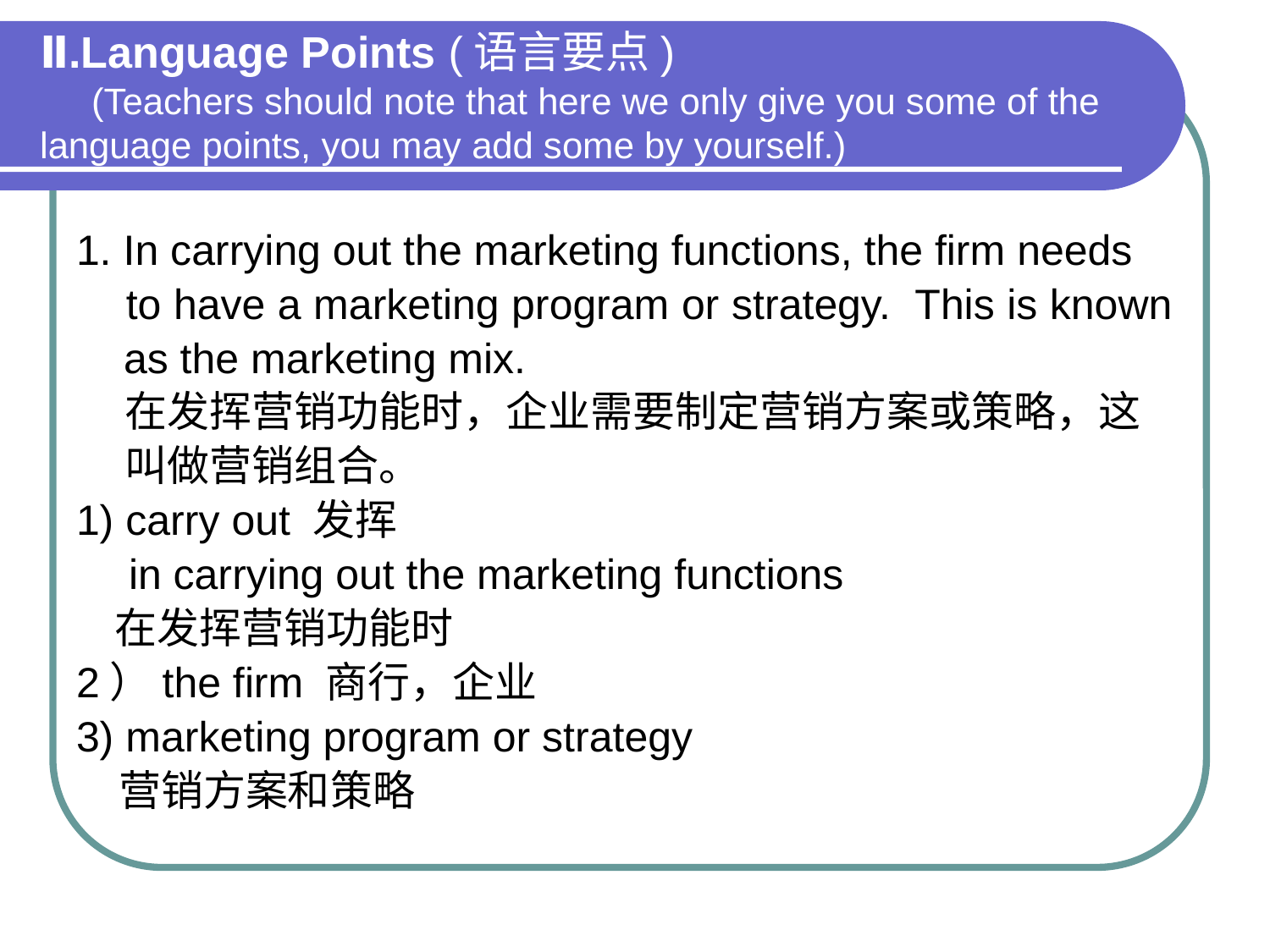

# Ⅱ.Language Points (语言要点) (Teachers should note that here we only give you some of the language points, you may add some by yourself.)
1. In carrying out the marketing functions, the firm needs
    to have a marketing program or strategy.  This is known
    as the marketing mix.
    在发挥营销功能时，企业需要制定营销方案或策略，这
    叫做营销组合。
1) carry out 发挥
　in carrying out the marketing functions
   在发挥营销功能时
2）the firm 商行，企业
3) marketing program or strategy
　营销方案和策略